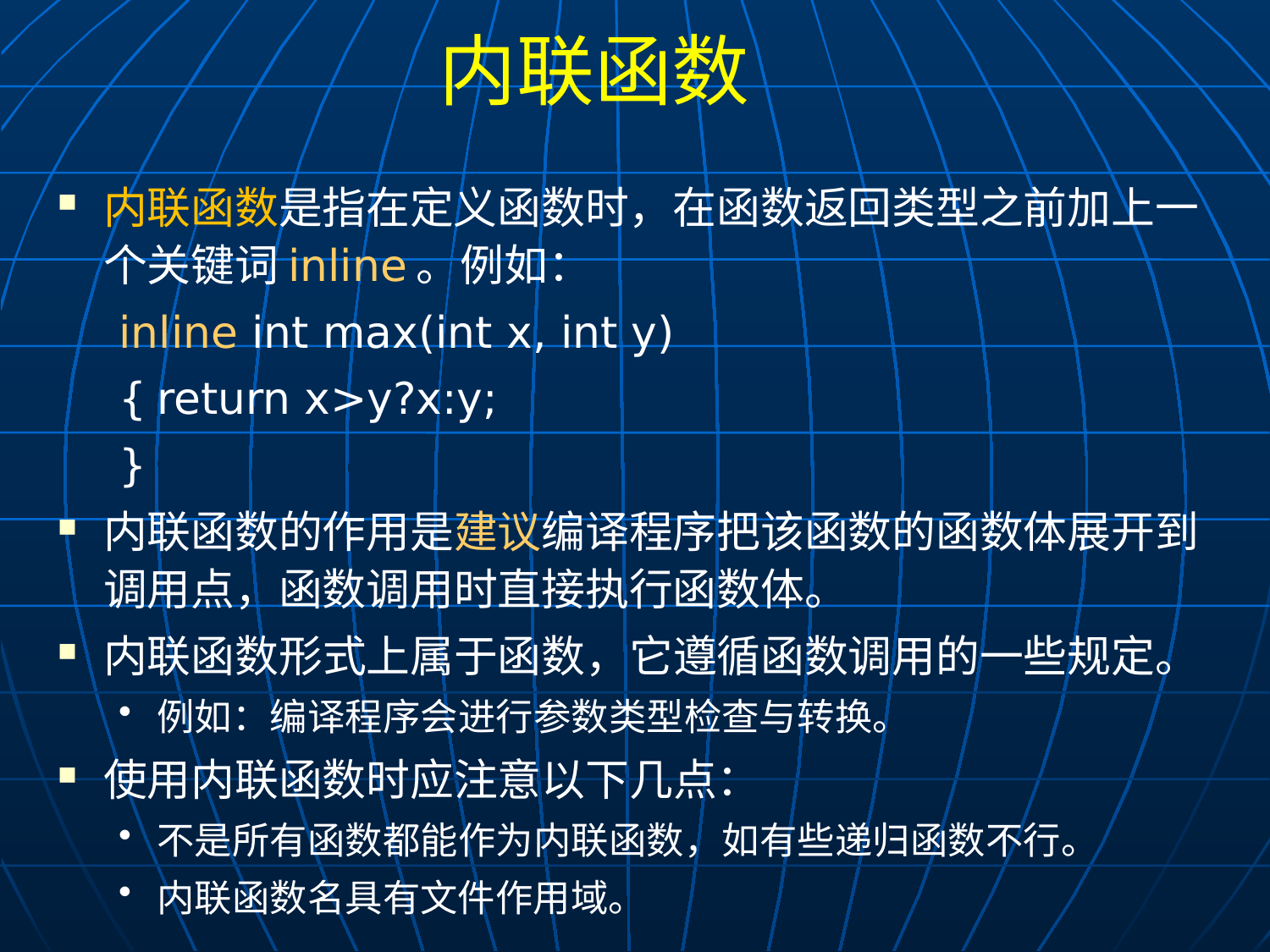

# 内联函数
内联函数是指在定义函数时，在函数返回类型之前加上一个关键词inline。例如：
inline int max(int x, int y)
{	return x>y?x:y;
}
内联函数的作用是建议编译程序把该函数的函数体展开到调用点，函数调用时直接执行函数体。
内联函数形式上属于函数，它遵循函数调用的一些规定。
例如：编译程序会进行参数类型检查与转换。
使用内联函数时应注意以下几点：
不是所有函数都能作为内联函数，如有些递归函数不行。
内联函数名具有文件作用域。